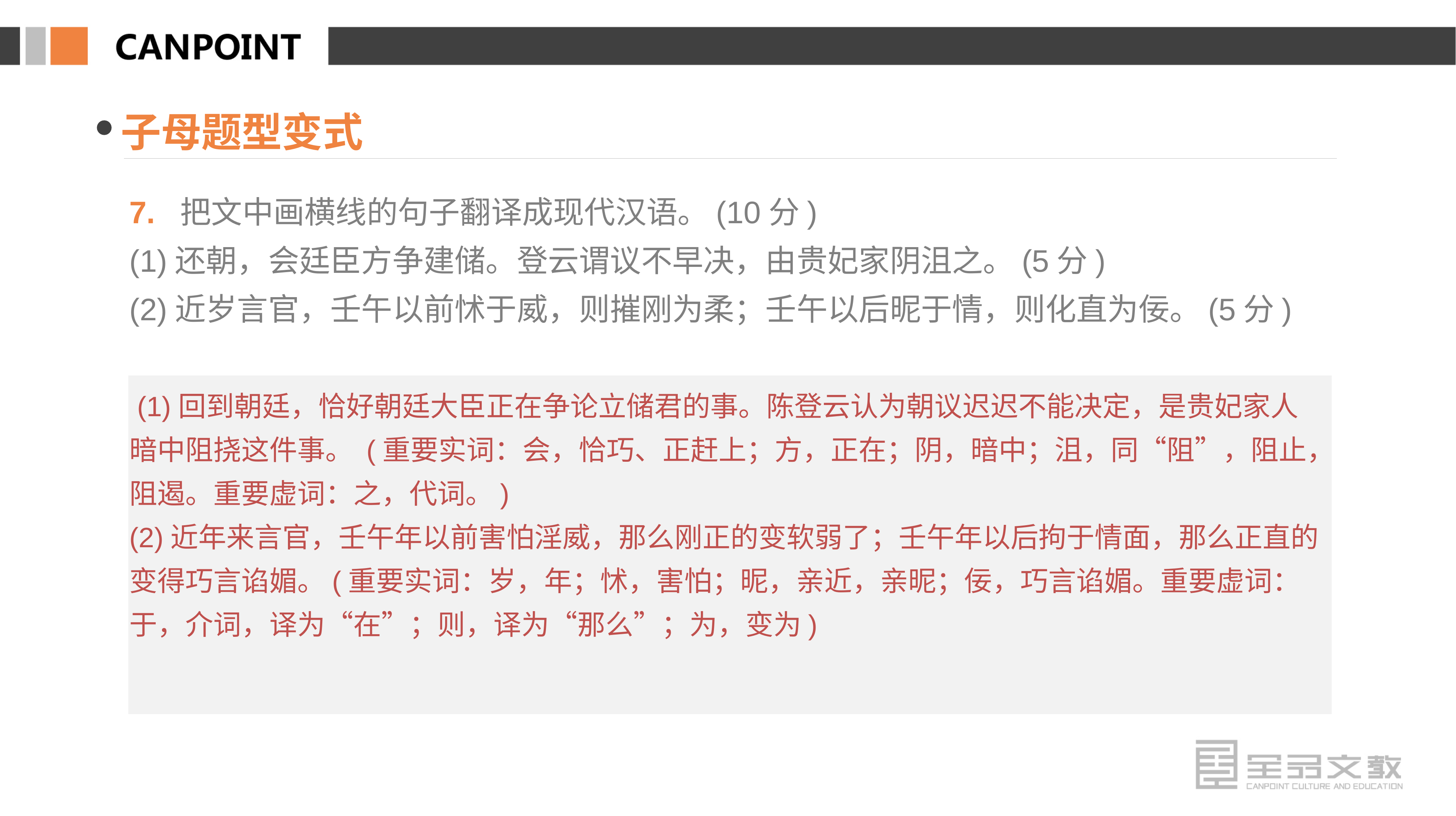

子母题型变式

7.  把文中画横线的句子翻译成现代汉语。(10分)
(1)还朝，会廷臣方争建储。登云谓议不早决，由贵妃家阴沮之。(5分)
(2)近岁言官，壬午以前怵于威，则摧刚为柔；壬午以后昵于情，则化直为佞。(5分)

 (1)回到朝廷，恰好朝廷大臣正在争论立储君的事。陈登云认为朝议迟迟不能决定，是贵妃家人暗中阻挠这件事。 (重要实词：会，恰巧、正赶上；方，正在；阴，暗中；沮，同“阻”，阻止，阻遏。重要虚词：之，代词。)
(2)近年来言官，壬午年以前害怕淫威，那么刚正的变软弱了；壬午年以后拘于情面，那么正直的变得巧言谄媚。(重要实词：岁，年；怵，害怕；昵，亲近，亲昵；佞，巧言谄媚。重要虚词：于，介词，译为“在”；则，译为“那么”；为，变为)